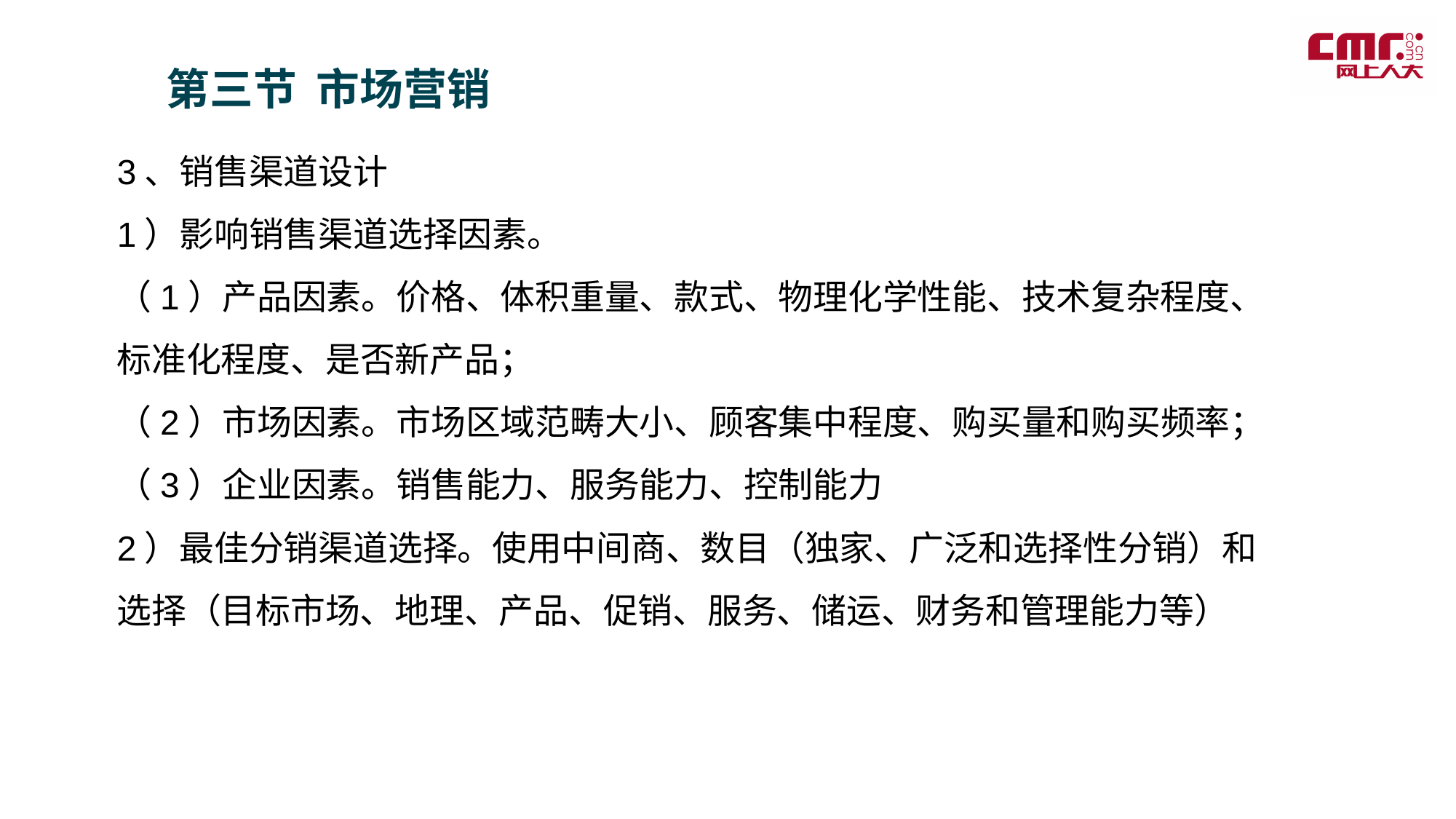

第三节  市场营销
3、销售渠道设计
1）影响销售渠道选择因素。
（1）产品因素。价格、体积重量、款式、物理化学性能、技术复杂程度、标准化程度、是否新产品；
（2）市场因素。市场区域范畴大小、顾客集中程度、购买量和购买频率；
（3）企业因素。销售能力、服务能力、控制能力
2）最佳分销渠道选择。使用中间商、数目（独家、广泛和选择性分销）和选择（目标市场、地理、产品、促销、服务、储运、财务和管理能力等）